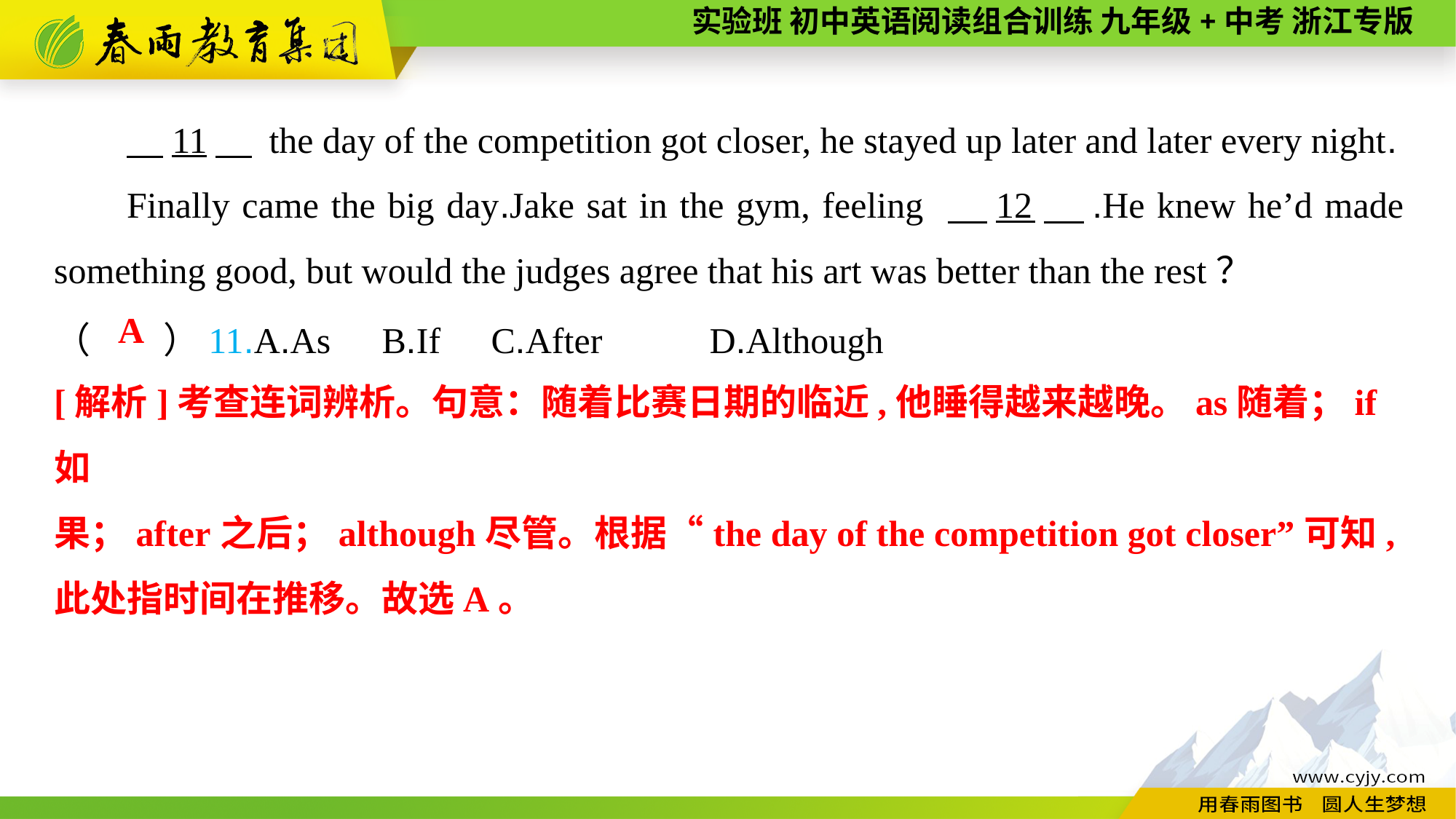

11　 the day of the competition got closer, he stayed up later and later every night.
Finally came the big day.Jake sat in the gym, feeling 　12　.He knew he’d made something good, but would the judges agree that his art was better than the rest？
（　　）11.A.As	B.If	C.After	D.Although
A
[解析]考查连词辨析。句意：随着比赛日期的临近,他睡得越来越晚。as随着；if如
果；after之后；although尽管。根据“the day of the competition got closer”可知,此处指时间在推移。故选A。